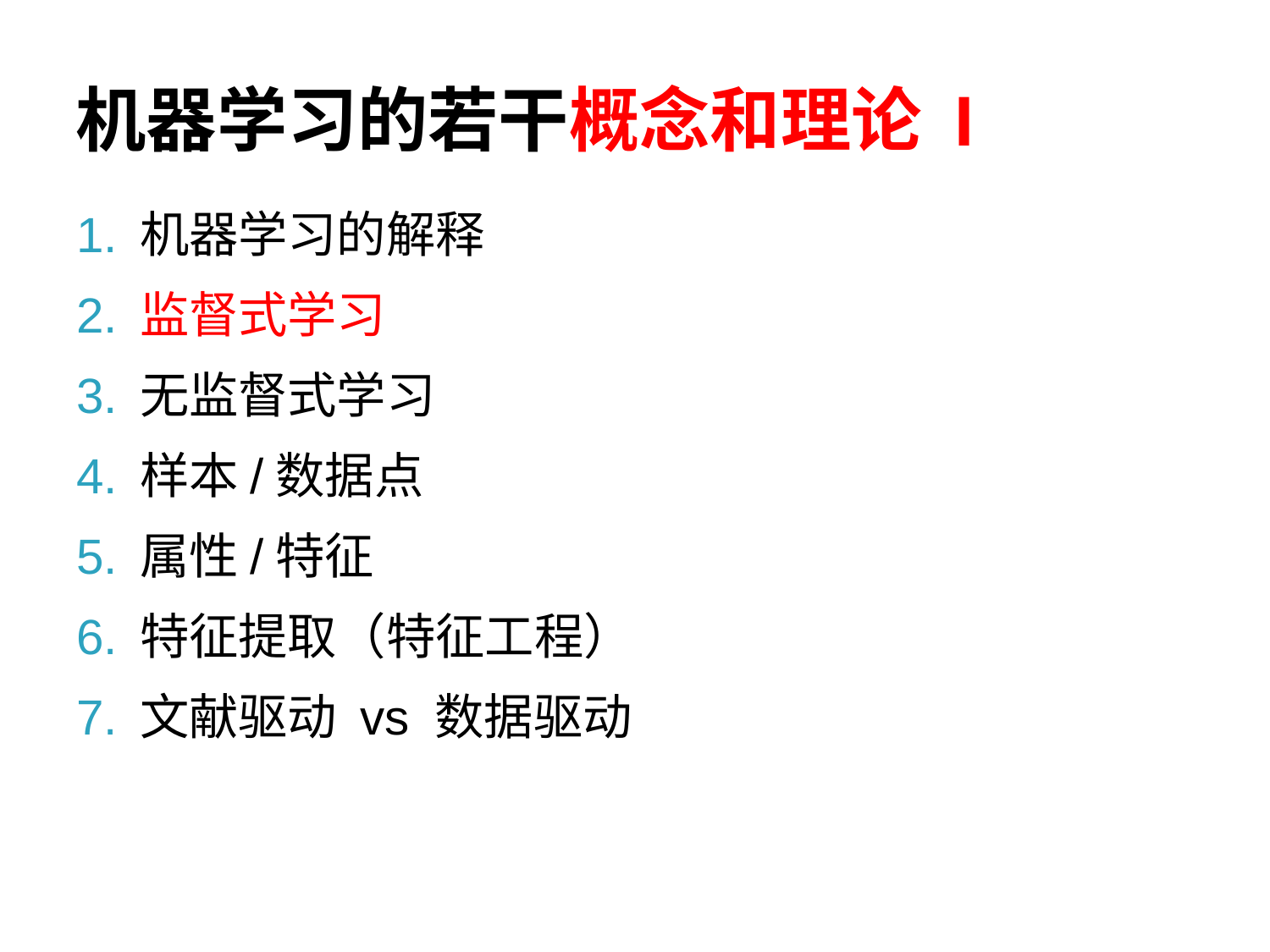

# 机器学习的若干概念和理论 I
机器学习的解释
监督式学习
无监督式学习
样本/数据点
属性/特征
特征提取（特征工程）
文献驱动 vs 数据驱动